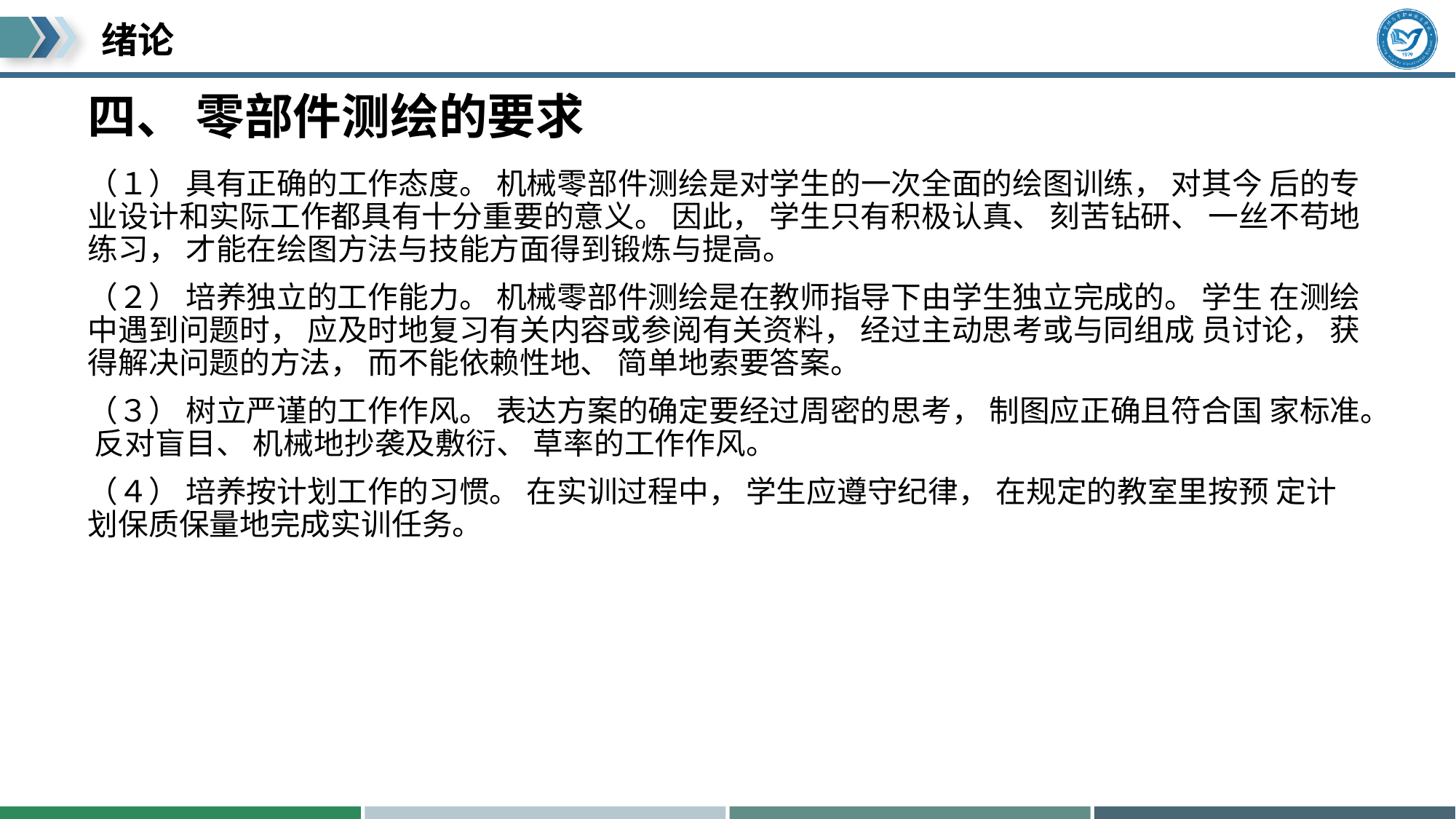

# 四、 零部件测绘的要求
（１） 具有正确的工作态度。 机械零部件测绘是对学生的一次全面的绘图训练， 对其今 后的专业设计和实际工作都具有十分重要的意义。 因此， 学生只有积极认真、 刻苦钻研、 一丝不苟地练习， 才能在绘图方法与技能方面得到锻炼与提高。
（２） 培养独立的工作能力。 机械零部件测绘是在教师指导下由学生独立完成的。 学生 在测绘中遇到问题时， 应及时地复习有关内容或参阅有关资料， 经过主动思考或与同组成 员讨论， 获得解决问题的方法， 而不能依赖性地、 简单地索要答案。
（３） 树立严谨的工作作风。 表达方案的确定要经过周密的思考， 制图应正确且符合国 家标准。 反对盲目、 机械地抄袭及敷衍、 草率的工作作风。
（４） 培养按计划工作的习惯。 在实训过程中， 学生应遵守纪律， 在规定的教室里按预 定计划保质保量地完成实训任务。